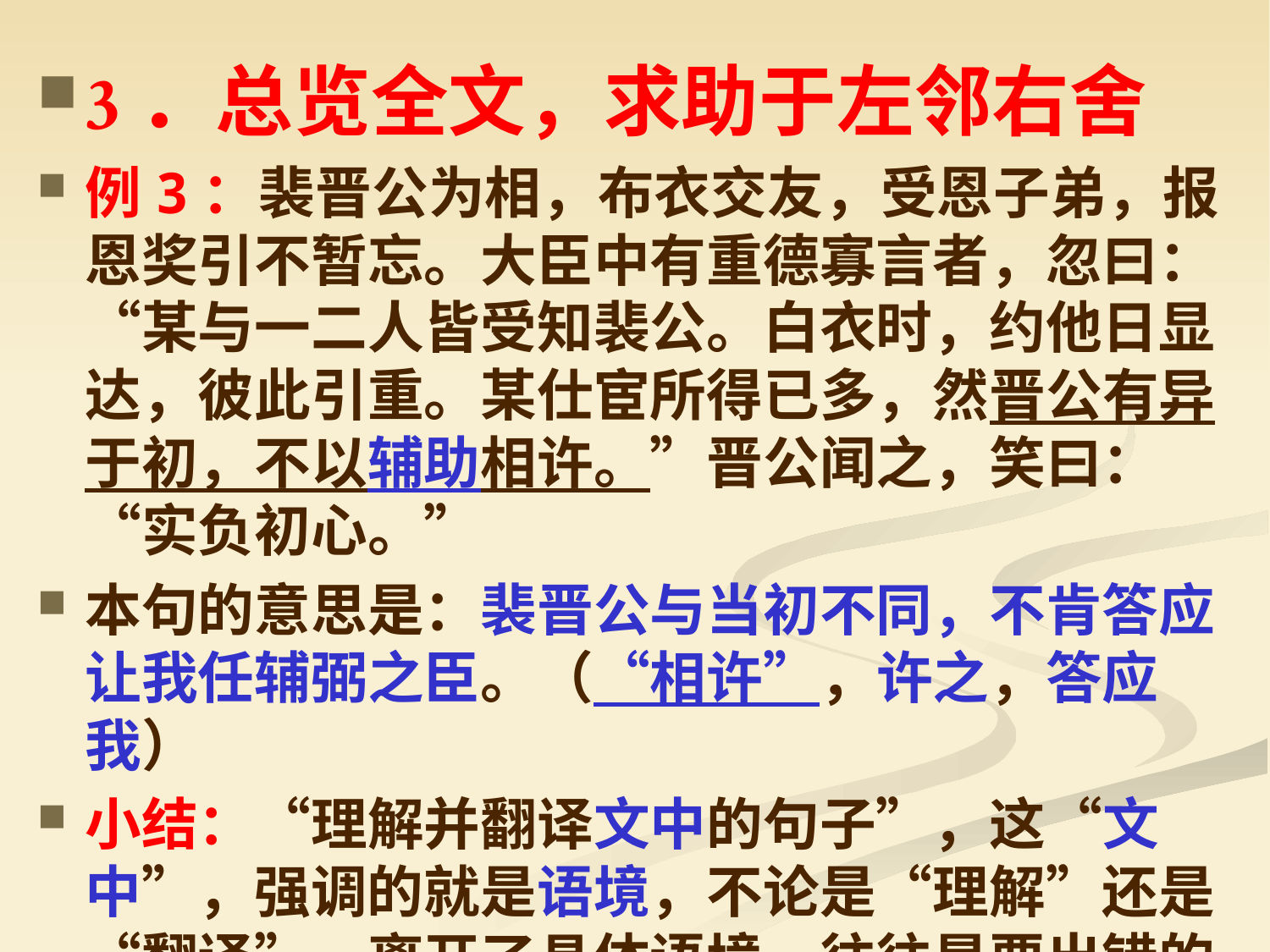

3．总览全文，求助于左邻右舍
例3：裴晋公为相，布衣交友，受恩子弟，报恩奖引不暂忘。大臣中有重德寡言者，忽曰：“某与一二人皆受知裴公。白衣时，约他日显达，彼此引重。某仕宦所得已多，然晋公有异于初，不以辅助相许。”晋公闻之，笑曰：“实负初心。”
本句的意思是：裴晋公与当初不同，不肯答应让我任辅弼之臣。（“相许”，许之，答应我）
小结：“理解并翻译文中的句子”，这“文中”，强调的就是语境，不论是“理解”还是“翻译”，离开了具体语境，往往是要出错的。